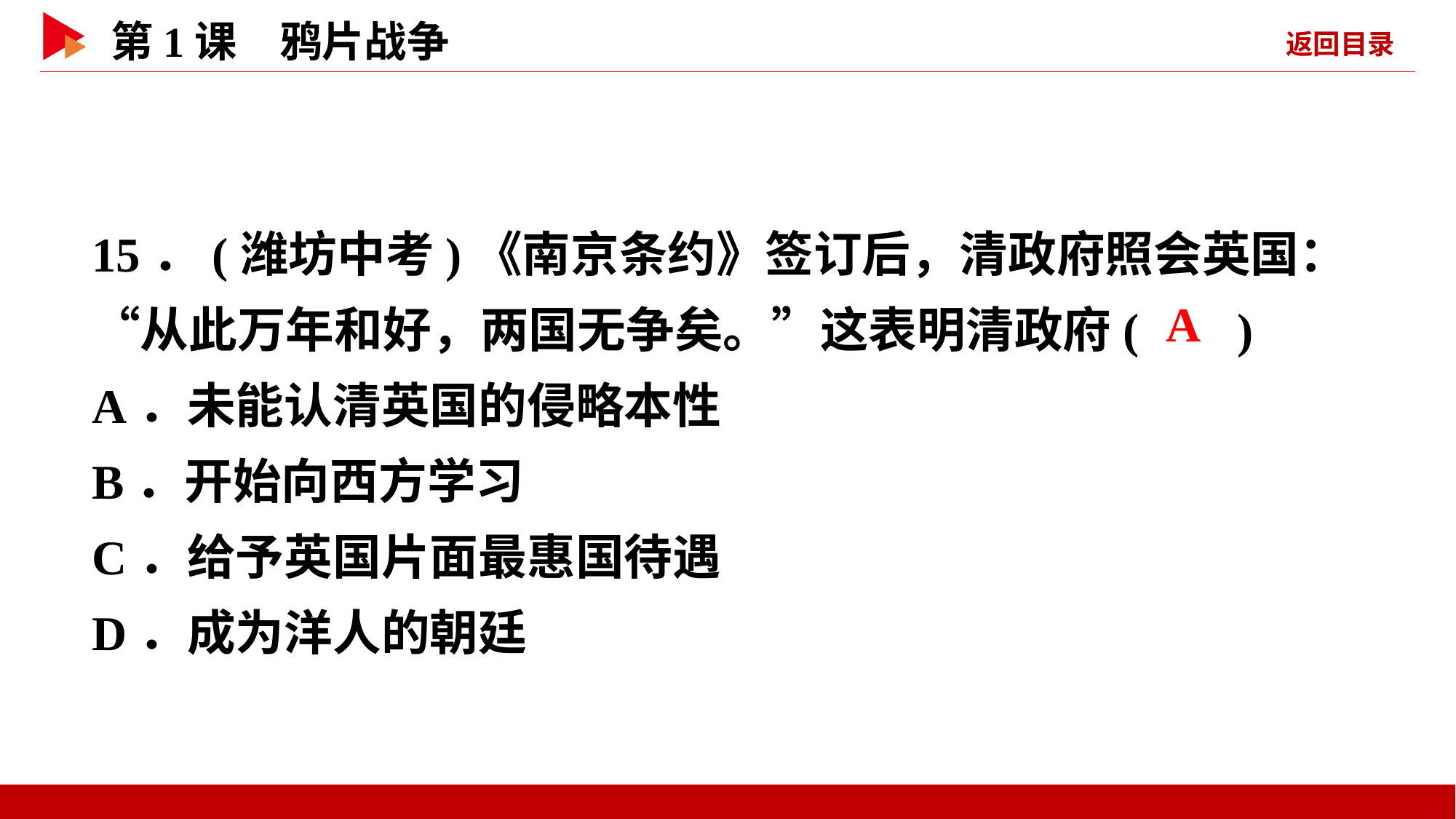

15．(潍坊中考)《南京条约》签订后，清政府照会英国：“从此万年和好，两国无争矣。”这表明清政府(        )
A．未能认清英国的侵略本性
B．开始向西方学习
C．给予英国片面最惠国待遇
D．成为洋人的朝廷
   A